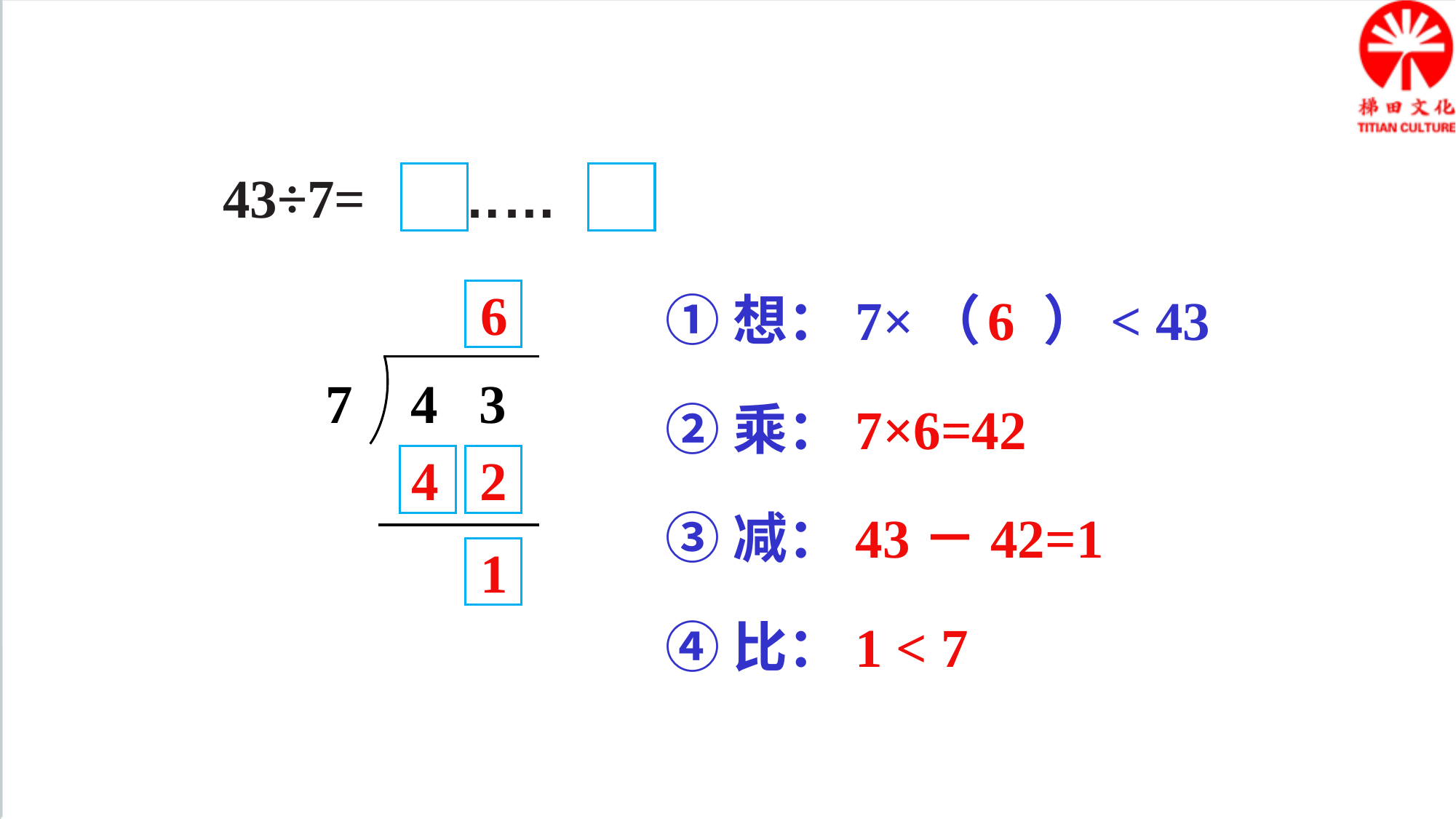

43÷7=      ……

6

7
4   3

6
①想：7×（     ）< 43
②乘：7×6=42
4   2
③减：43－42=1
1
④比：1 < 7